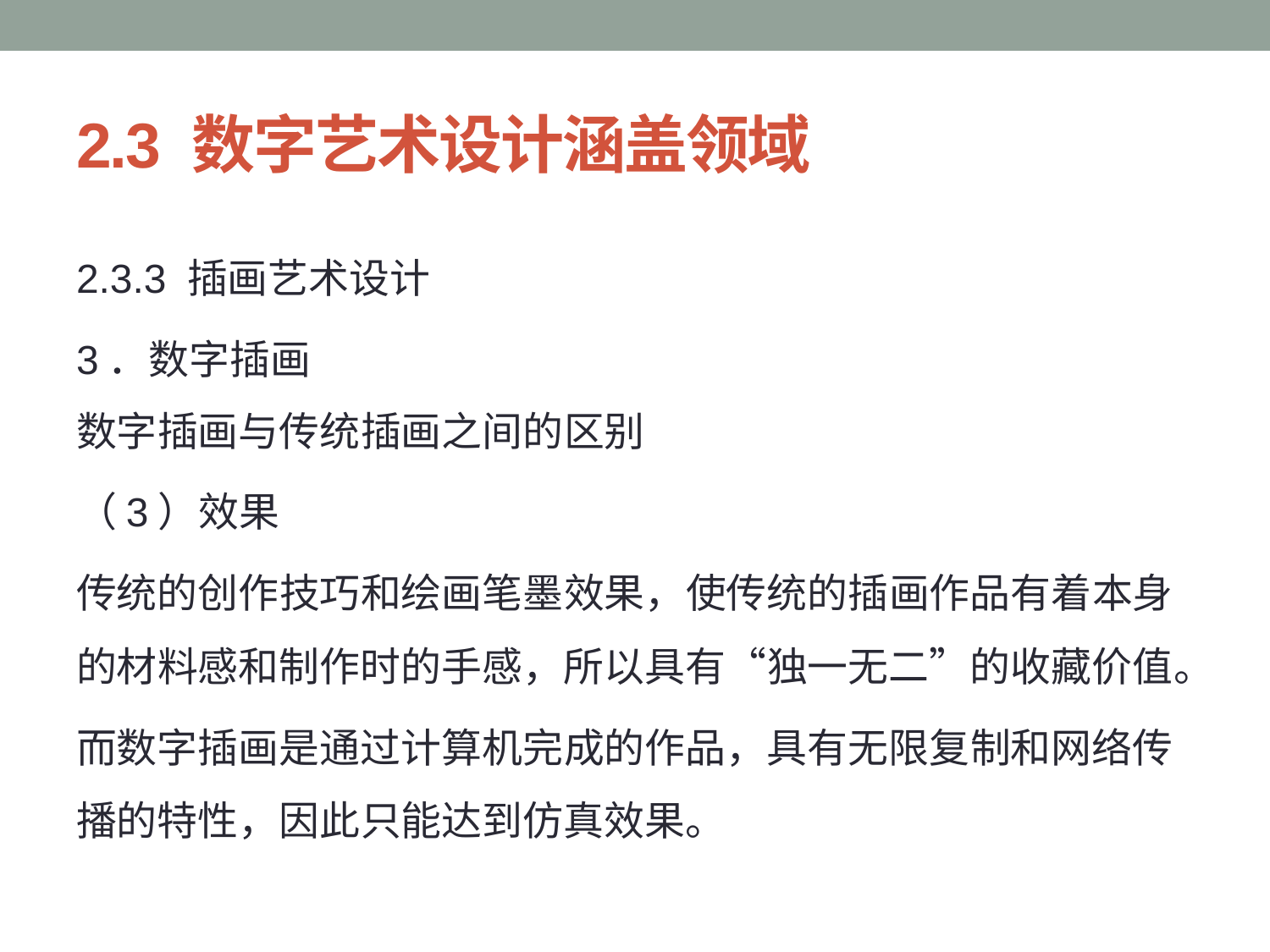

# 2.3 数字艺术设计涵盖领域
2.3.3 插画艺术设计
3．数字插画
数字插画与传统插画之间的区别
（3）效果
传统的创作技巧和绘画笔墨效果，使传统的插画作品有着本身的材料感和制作时的手感，所以具有“独一无二”的收藏价值。
而数字插画是通过计算机完成的作品，具有无限复制和网络传播的特性，因此只能达到仿真效果。